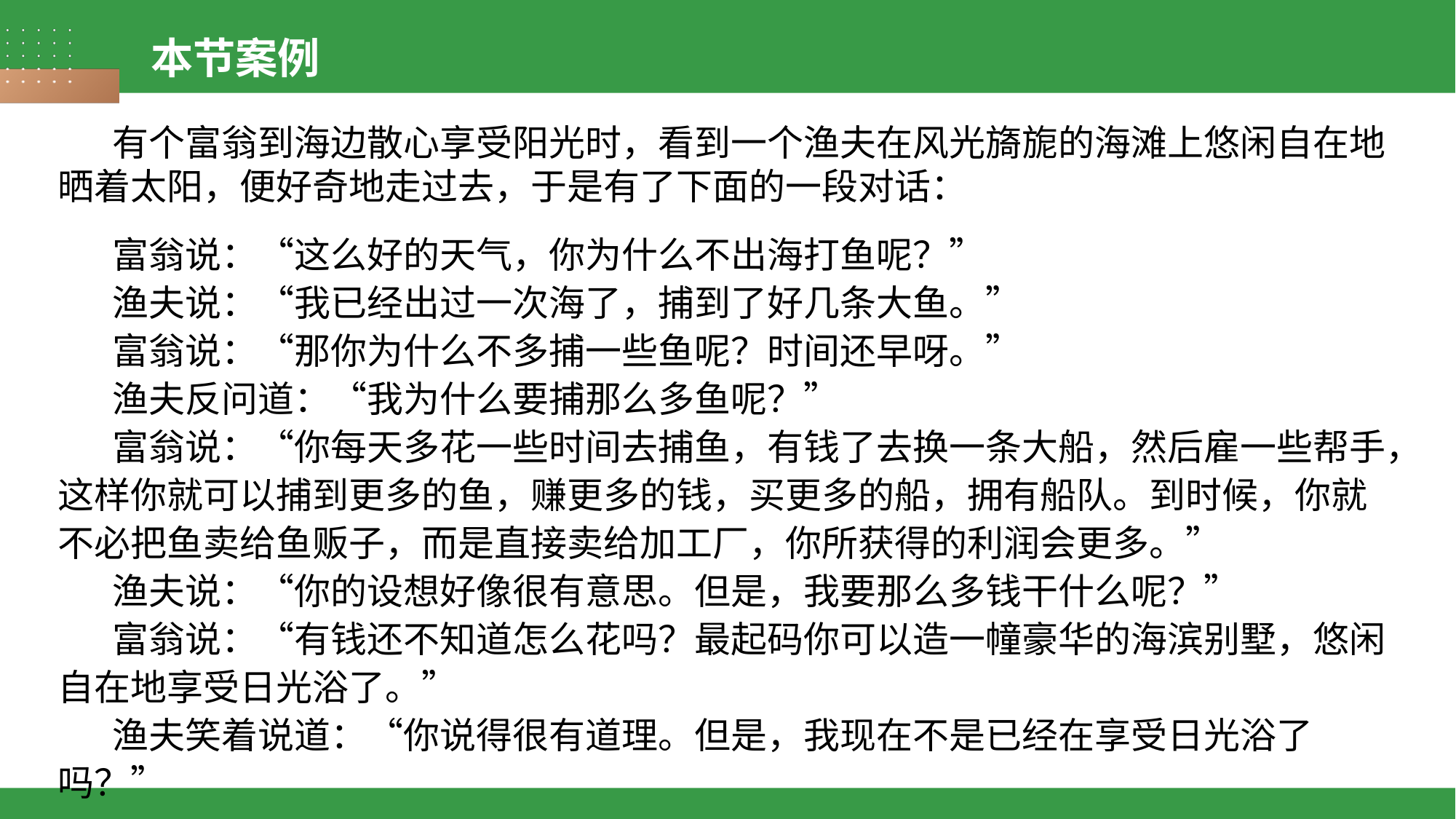

本节案例
有个富翁到海边散心享受阳光时，看到一个渔夫在风光旖旎的海滩上悠闲自在地晒着太阳，便好奇地走过去，于是有了下面的一段对话：
富翁说：“这么好的天气，你为什么不出海打鱼呢？”
渔夫说：“我已经出过一次海了，捕到了好几条大鱼。”
富翁说：“那你为什么不多捕一些鱼呢？时间还早呀。”
渔夫反问道：“我为什么要捕那么多鱼呢？”
富翁说：“你每天多花一些时间去捕鱼，有钱了去换一条大船，然后雇一些帮手，这样你就可以捕到更多的鱼，赚更多的钱，买更多的船，拥有船队。到时候，你就不必把鱼卖给鱼贩子，而是直接卖给加工厂，你所获得的利润会更多。”
渔夫说：“你的设想好像很有意思。但是，我要那么多钱干什么呢？”
富翁说：“有钱还不知道怎么花吗？最起码你可以造一幢豪华的海滨别墅，悠闲自在地享受日光浴了。”
渔夫笑着说道：“你说得很有道理。但是，我现在不是已经在享受日光浴了吗？”